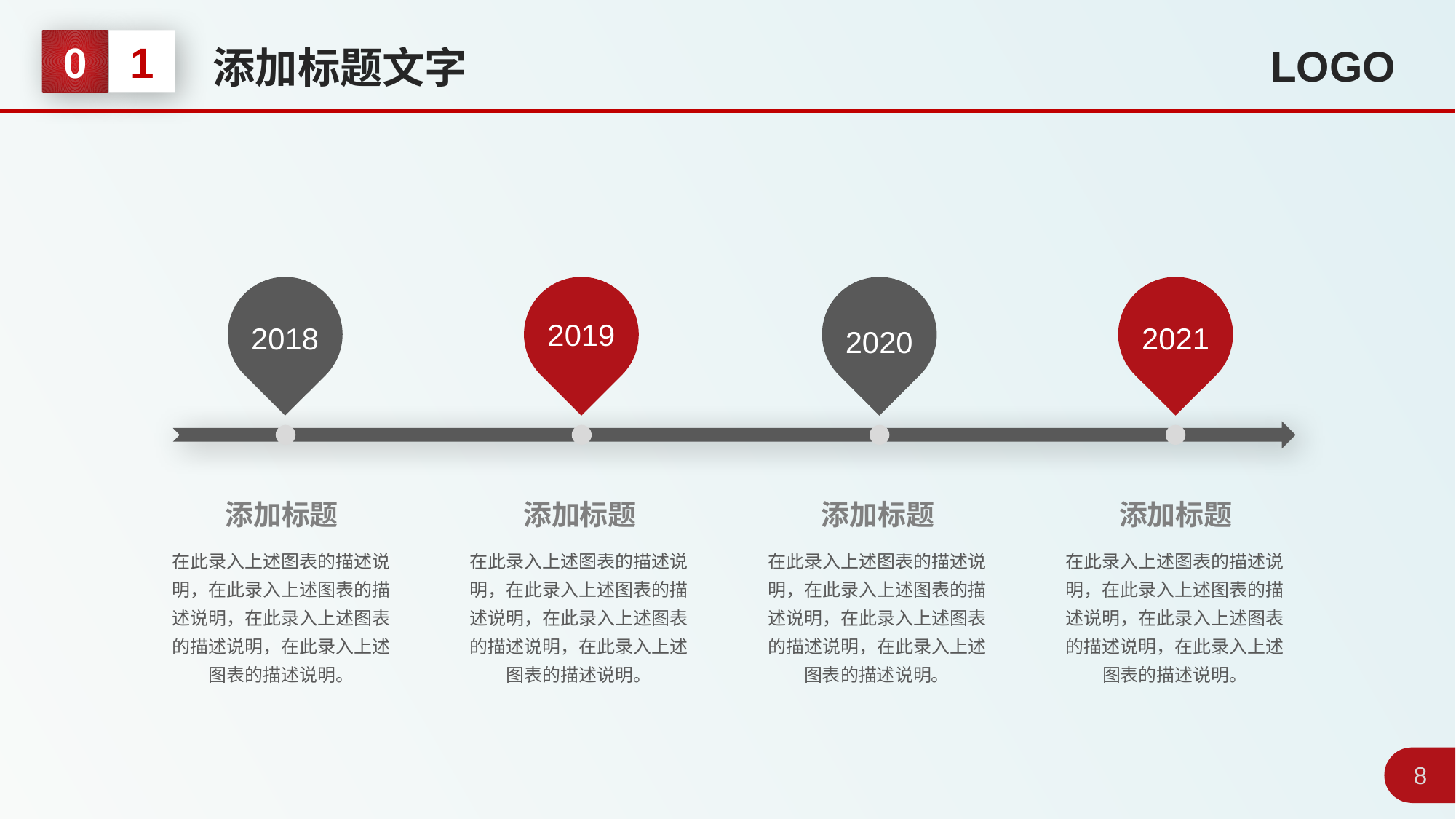

0
1
LOGO
添加标题文字

2018

2020

2019

2021

添加标题
添加标题
添加标题
添加标题
在此录入上述图表的描述说明，在此录入上述图表的描述说明，在此录入上述图表的描述说明，在此录入上述图表的描述说明。
在此录入上述图表的描述说明，在此录入上述图表的描述说明，在此录入上述图表的描述说明，在此录入上述图表的描述说明。
在此录入上述图表的描述说明，在此录入上述图表的描述说明，在此录入上述图表的描述说明，在此录入上述图表的描述说明。
在此录入上述图表的描述说明，在此录入上述图表的描述说明，在此录入上述图表的描述说明，在此录入上述图表的描述说明。